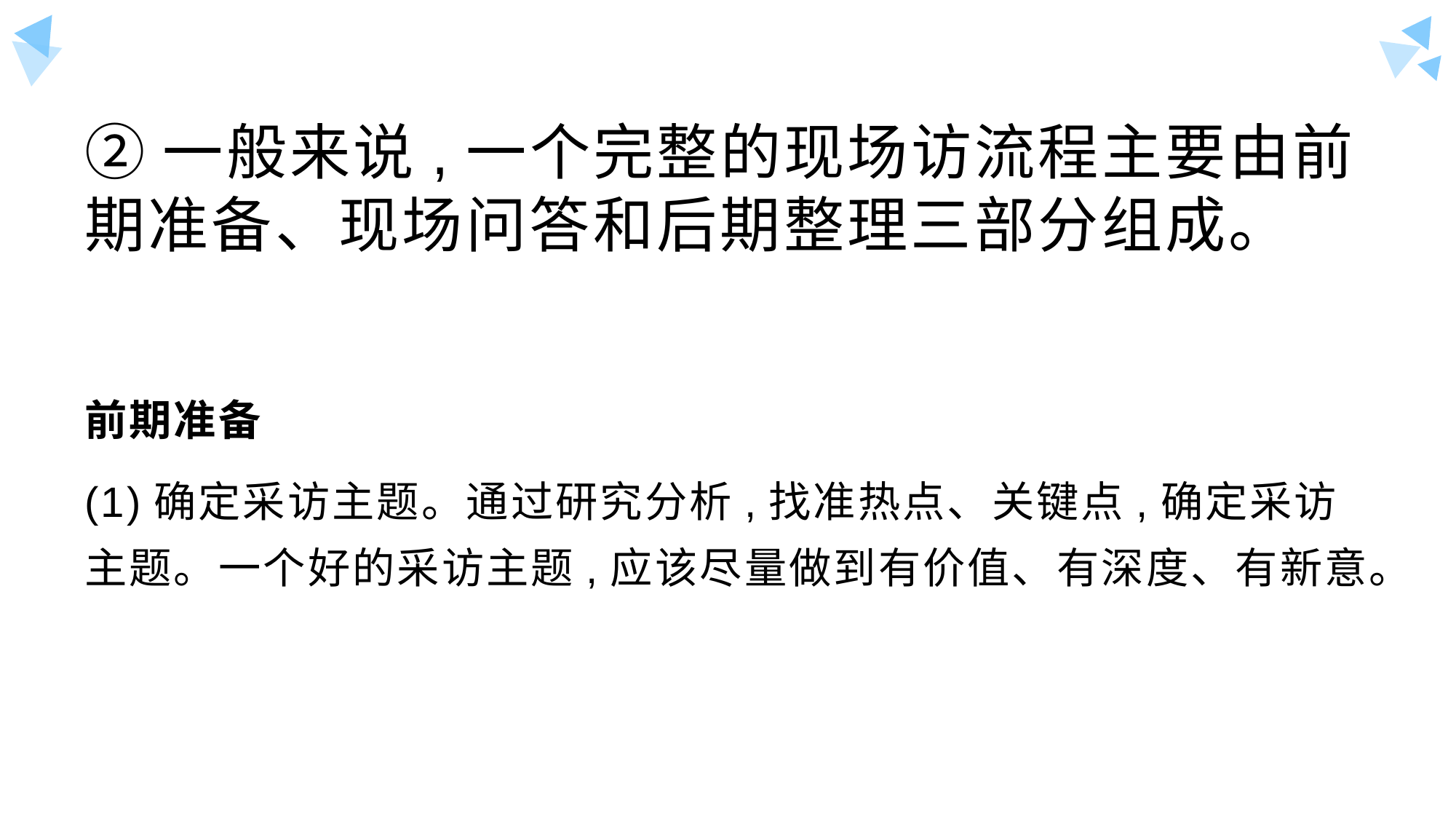

# ②一般来说,一个完整的现场访流程主要由前期准备、现场问答和后期整理三部分组成。
前期准备
(1)确定采访主题。通过研究分析,找准热点、关键点,确定采访主题。一个好的采访主题,应该尽量做到有价值、有深度、有新意。